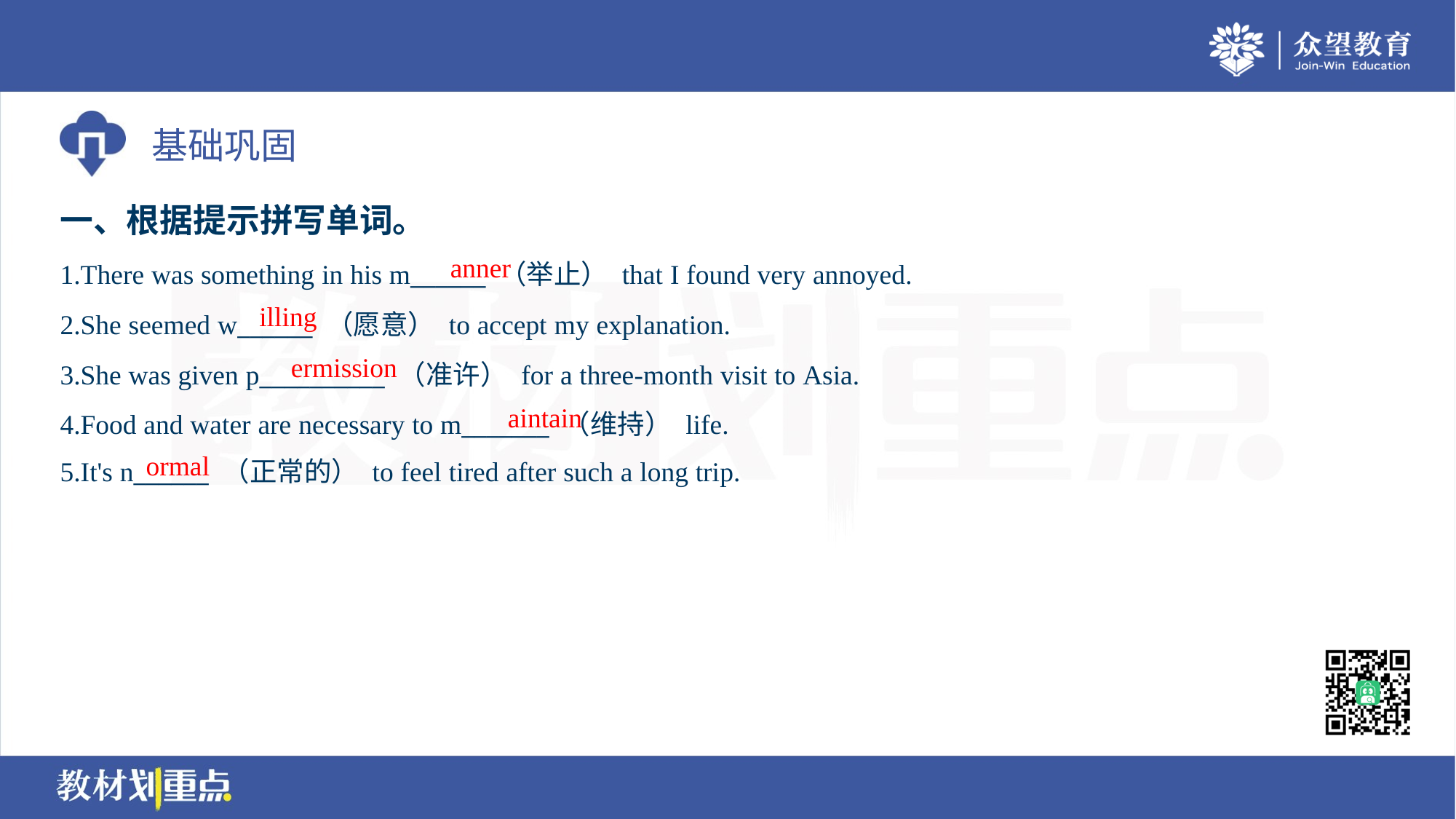

一、根据提示拼写单词。
anner
1.There was something in his m______ （举止） that I found very annoyed.
2.She seemed w______ （愿意） to accept my explanation.
3.She was given p__________ （准许） for a three-month visit to Asia.
4.Food and water are necessary to m_______ （维持） life.
5.It's n______ （正常的） to feel tired after such a long trip.
illing
ermission
aintain
ormal